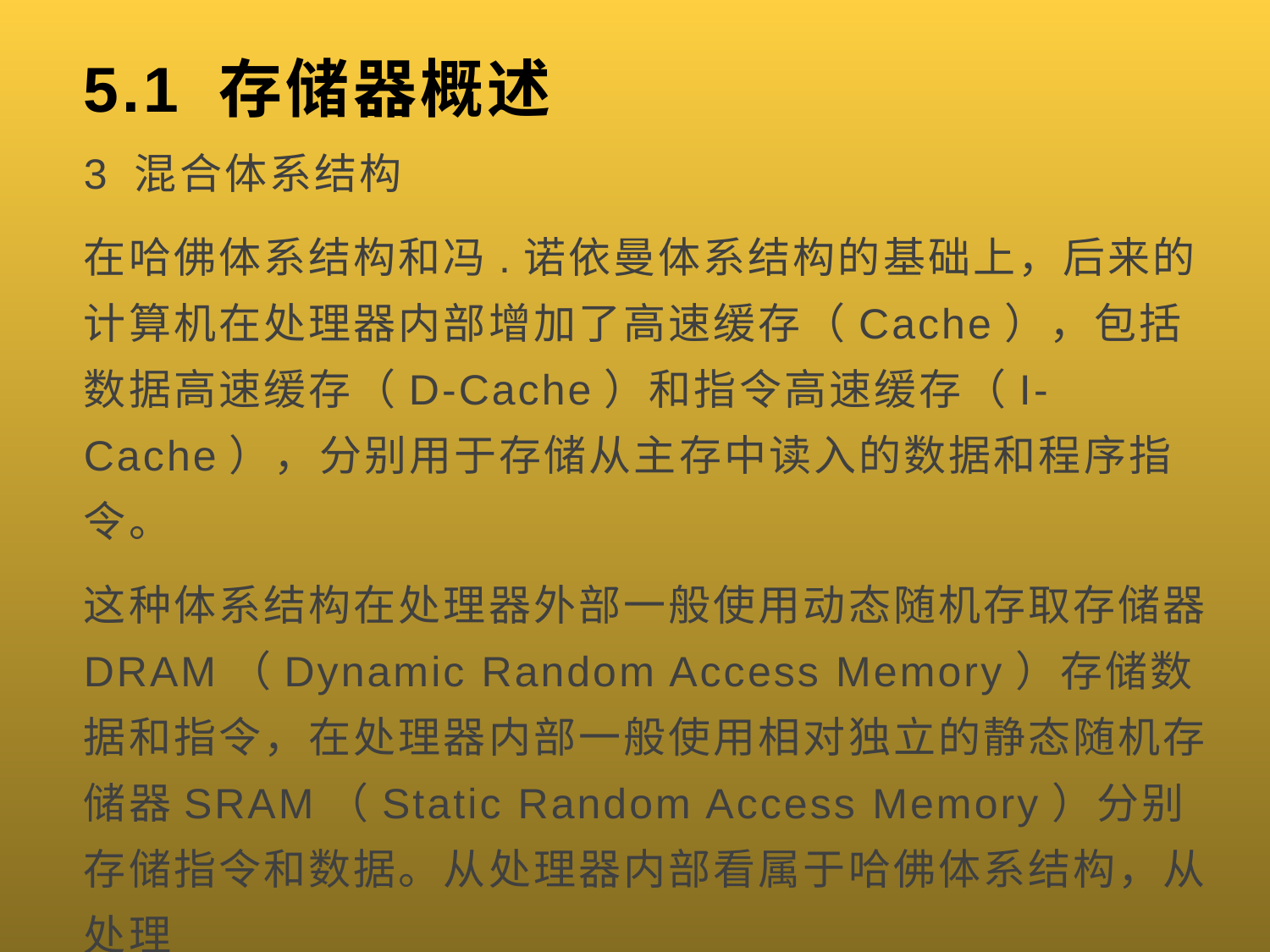

# 5.1 存储器概述
3 混合体系结构
在哈佛体系结构和冯.诺依曼体系结构的基础上，后来的计算机在处理器内部增加了高速缓存（Cache），包括数据高速缓存（D-Cache）和指令高速缓存（I-Cache），分别用于存储从主存中读入的数据和程序指令。
这种体系结构在处理器外部一般使用动态随机存取存储器DRAM（Dynamic Random Access Memory）存储数据和指令，在处理器内部一般使用相对独立的静态随机存储器SRAM（Static Random Access Memory）分别存储指令和数据。从处理器内部看属于哈佛体系结构，从处理